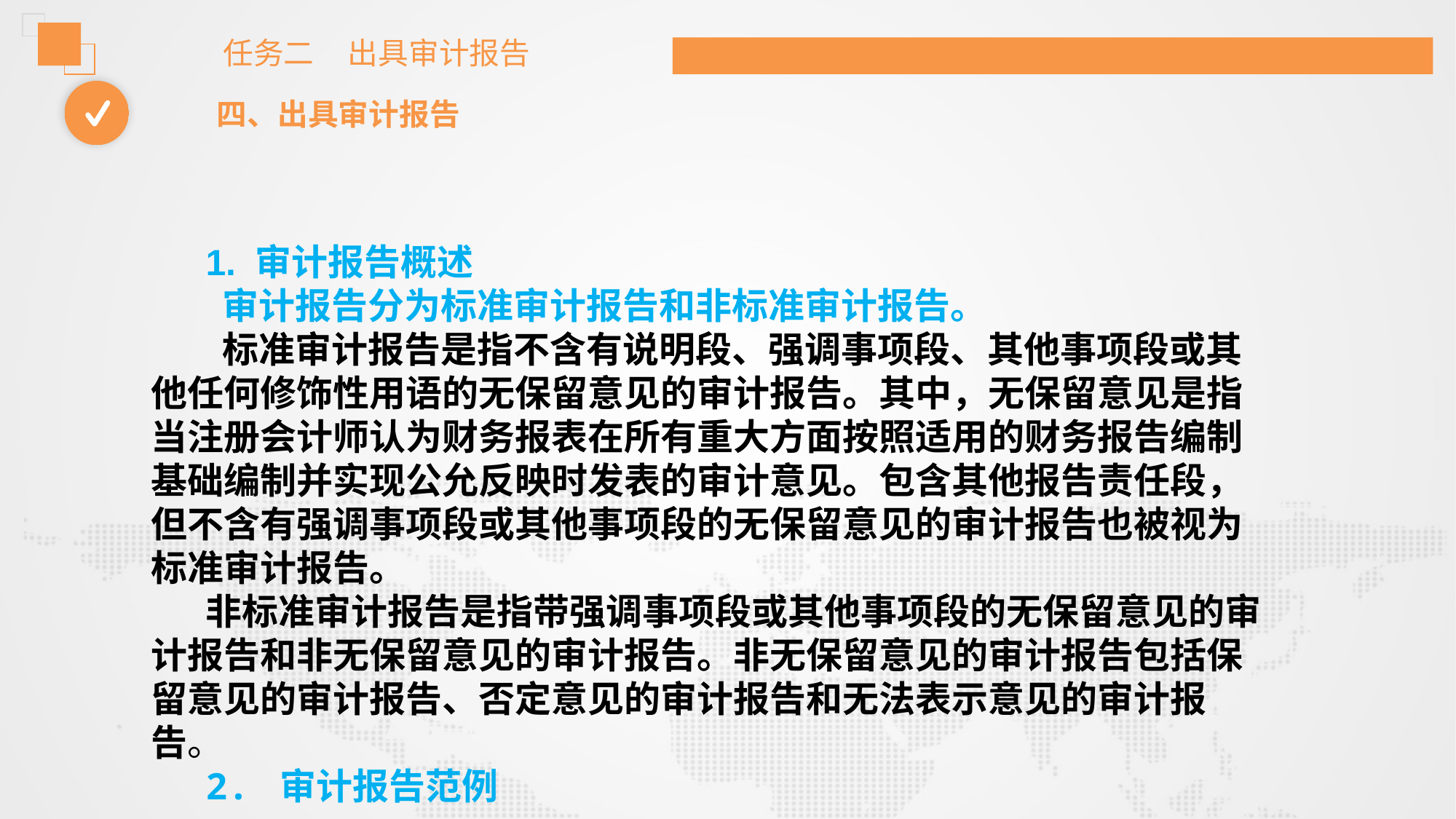

任务二     出具审计报告

四、出具审计报告
1. 审计报告概述
 审计报告分为标准审计报告和非标准审计报告。
 标准审计报告是指不含有说明段、强调事项段、其他事项段或其他任何修饰性用语的无保留意见的审计报告。其中，无保留意见是指当注册会计师认为财务报表在所有重大方面按照适用的财务报告编制基础编制并实现公允反映时发表的审计意见。包含其他报告责任段，但不含有强调事项段或其他事项段的无保留意见的审计报告也被视为标准审计报告。
非标准审计报告是指带强调事项段或其他事项段的无保留意见的审计报告和非无保留意见的审计报告。非无保留意见的审计报告包括保留意见的审计报告、否定意见的审计报告和无法表示意见的审计报告。
2. 审计报告范例